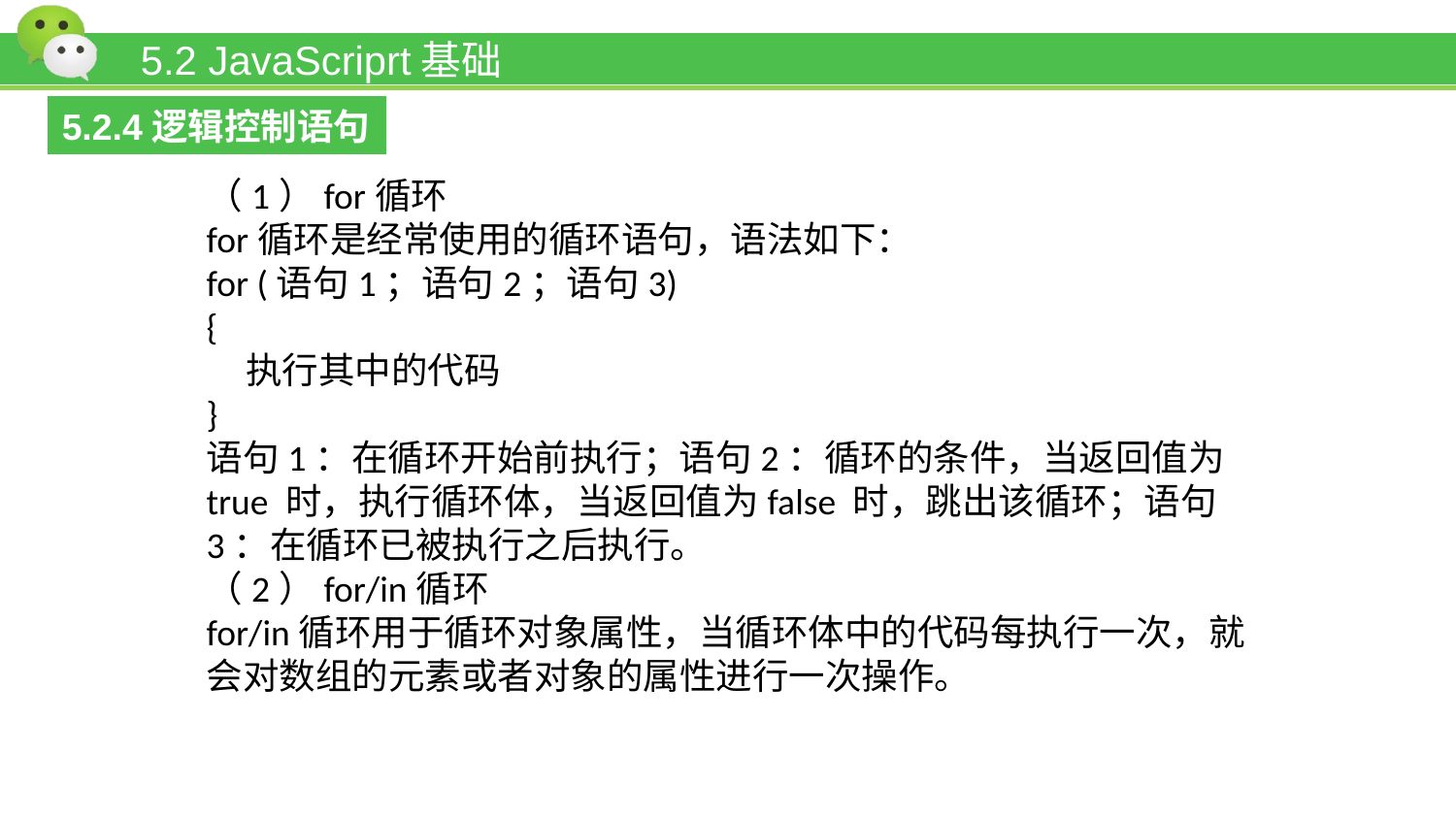

# 5.2 JavaScriprt基础
5.2.4逻辑控制语句
（1）for循环
for循环是经常使用的循环语句，语法如下：
for (语句1；语句2；语句3)
{
   执行其中的代码
}
语句1：在循环开始前执行；语句2：循环的条件，当返回值为true 时，执行循环体，当返回值为false 时，跳出该循环；语句3：在循环已被执行之后执行。
（2）for/in循环
for/in循环用于循环对象属性，当循环体中的代码每执行一次，就会对数组的元素或者对象的属性进行一次操作。